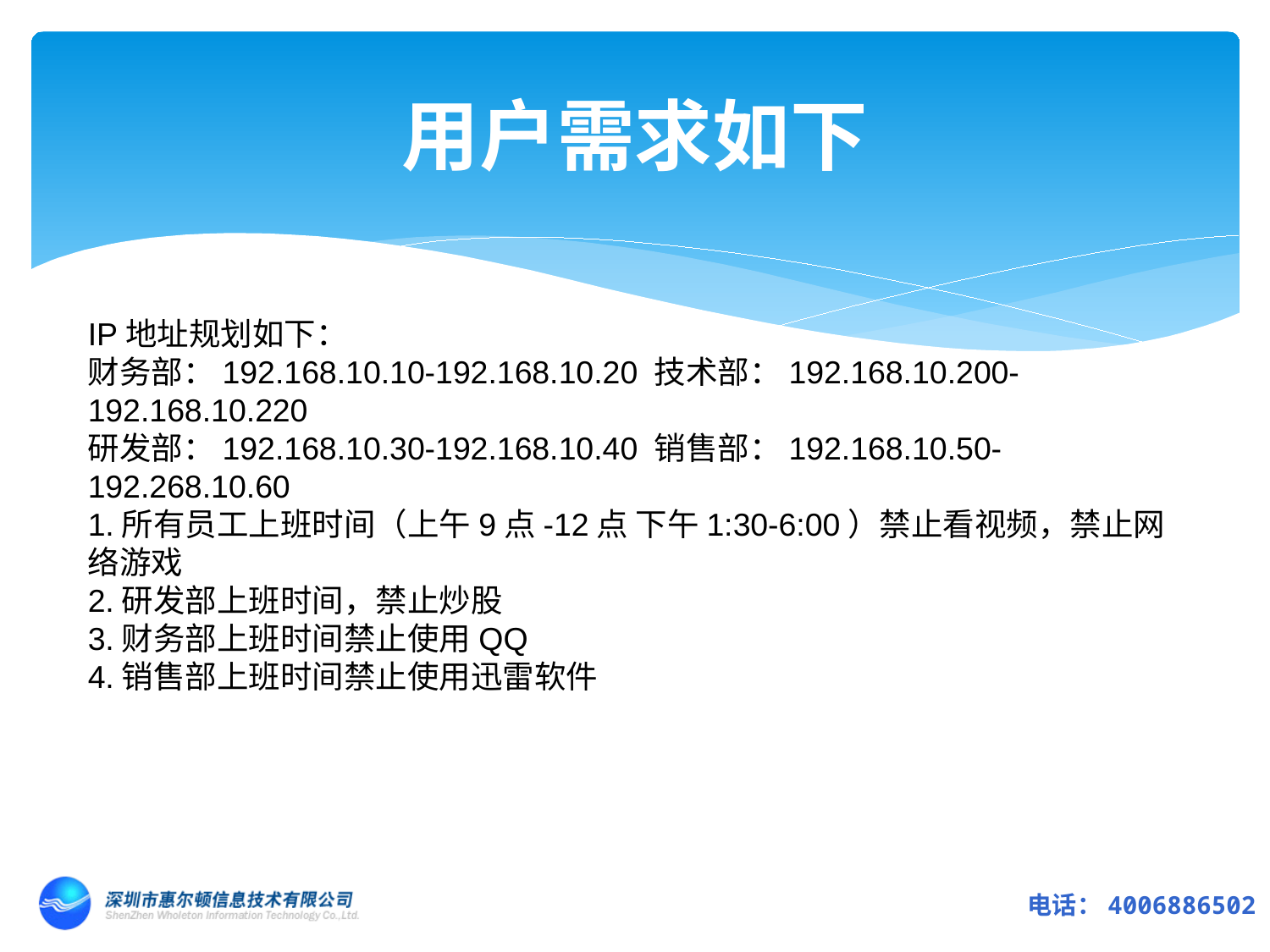

# 用户需求如下
IP地址规划如下：
财务部：192.168.10.10-192.168.10.20 技术部：192.168.10.200-192.168.10.220
研发部：192.168.10.30-192.168.10.40 销售部：192.168.10.50-192.268.10.60
1.所有员工上班时间（上午9点-12点 下午1:30-6:00）禁止看视频，禁止网络游戏
2.研发部上班时间，禁止炒股
3.财务部上班时间禁止使用QQ
4.销售部上班时间禁止使用迅雷软件